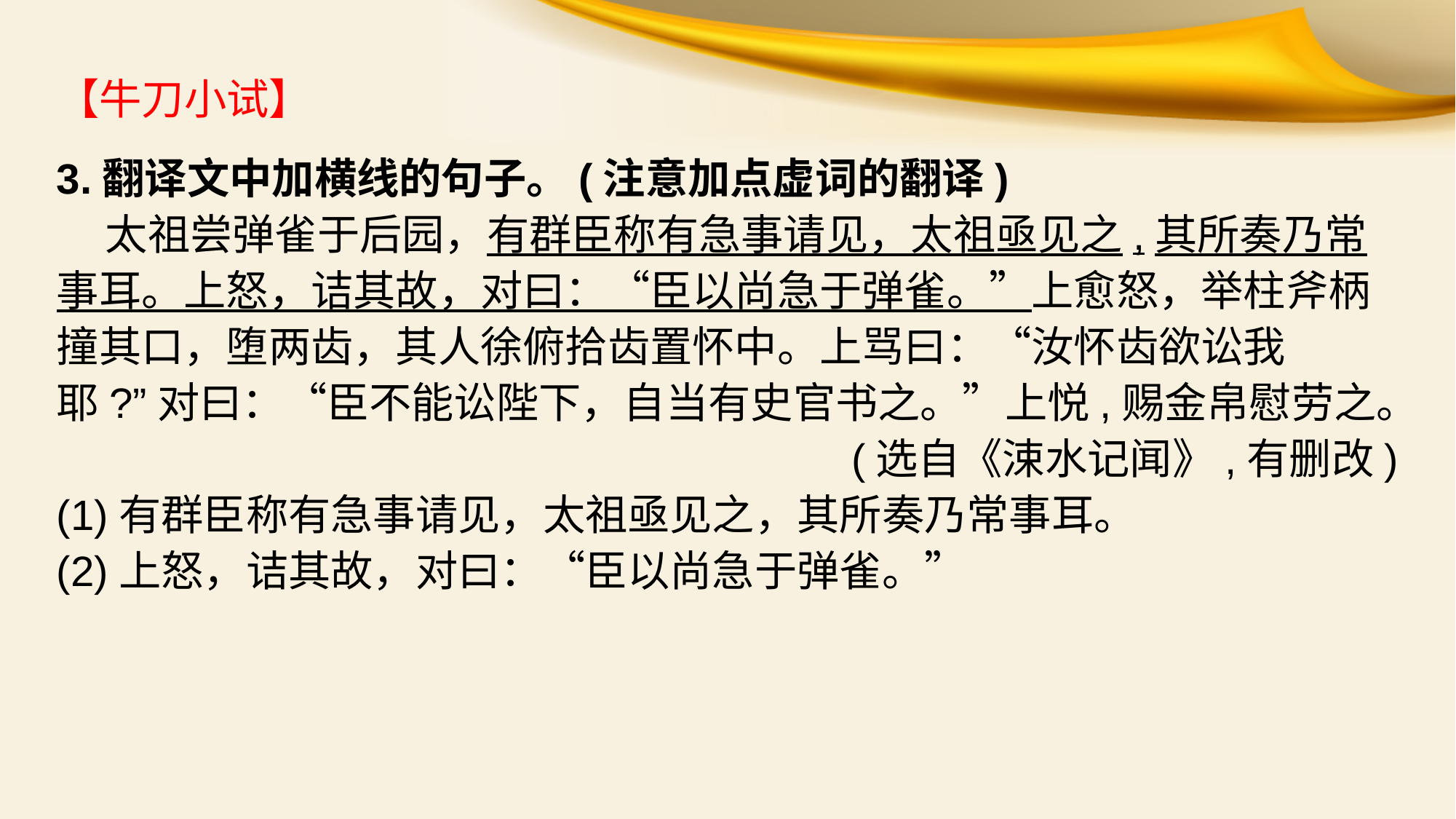

【牛刀小试】
3.翻译文中加横线的句子。(注意加点虚词的翻译)
    太祖尝弹雀于后园，有群臣称有急事请见，太祖亟见之,其所奏乃常事耳。上怒，诘其故，对曰：“臣以尚急于弹雀。”上愈怒，举柱斧柄撞其口，堕两齿，其人徐俯拾齿置怀中。上骂曰：“汝怀齿欲讼我耶?”对曰：“臣不能讼陛下，自当有史官书之。”上悦,赐金帛慰劳之。
        (选自《涑水记闻》,有删改)
(1)有群臣称有急事请见，太祖亟见之，其所奏乃常事耳。
(2)上怒，诘其故，对曰：“臣以尚急于弹雀。”